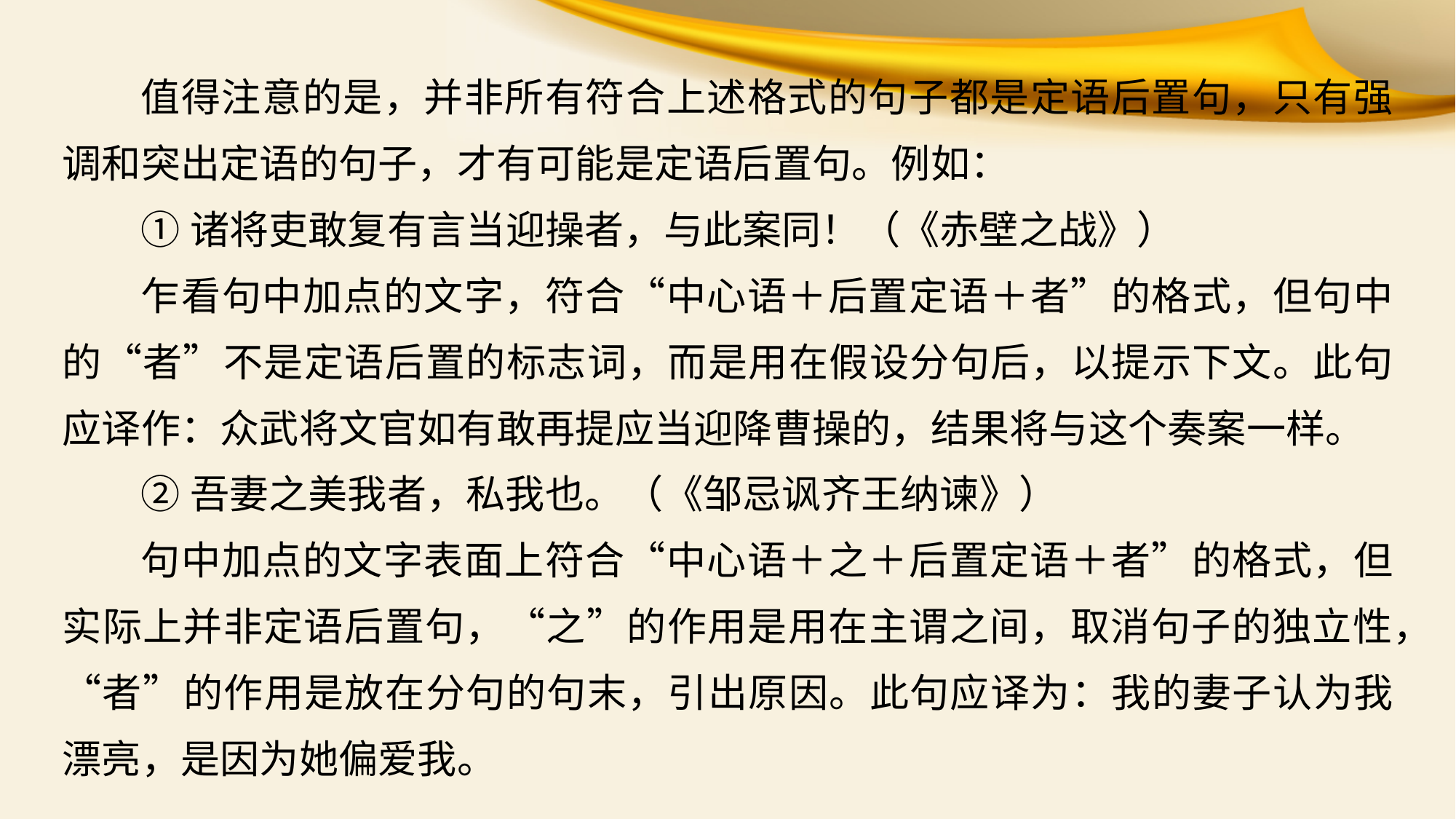

值得注意的是，并非所有符合上述格式的句子都是定语后置句，只有强调和突出定语的句子，才有可能是定语后置句。例如：
①诸将吏敢复有言当迎操者，与此案同！（《赤壁之战》）
乍看句中加点的文字，符合“中心语＋后置定语＋者”的格式，但句中的“者”不是定语后置的标志词，而是用在假设分句后，以提示下文。此句应译作：众武将文官如有敢再提应当迎降曹操的，结果将与这个奏案一样。
②吾妻之美我者，私我也。（《邹忌讽齐王纳谏》）
句中加点的文字表面上符合“中心语＋之＋后置定语＋者”的格式，但实际上并非定语后置句，“之”的作用是用在主谓之间，取消句子的独立性，“者”的作用是放在分句的句末，引出原因。此句应译为：我的妻子认为我漂亮，是因为她偏爱我。